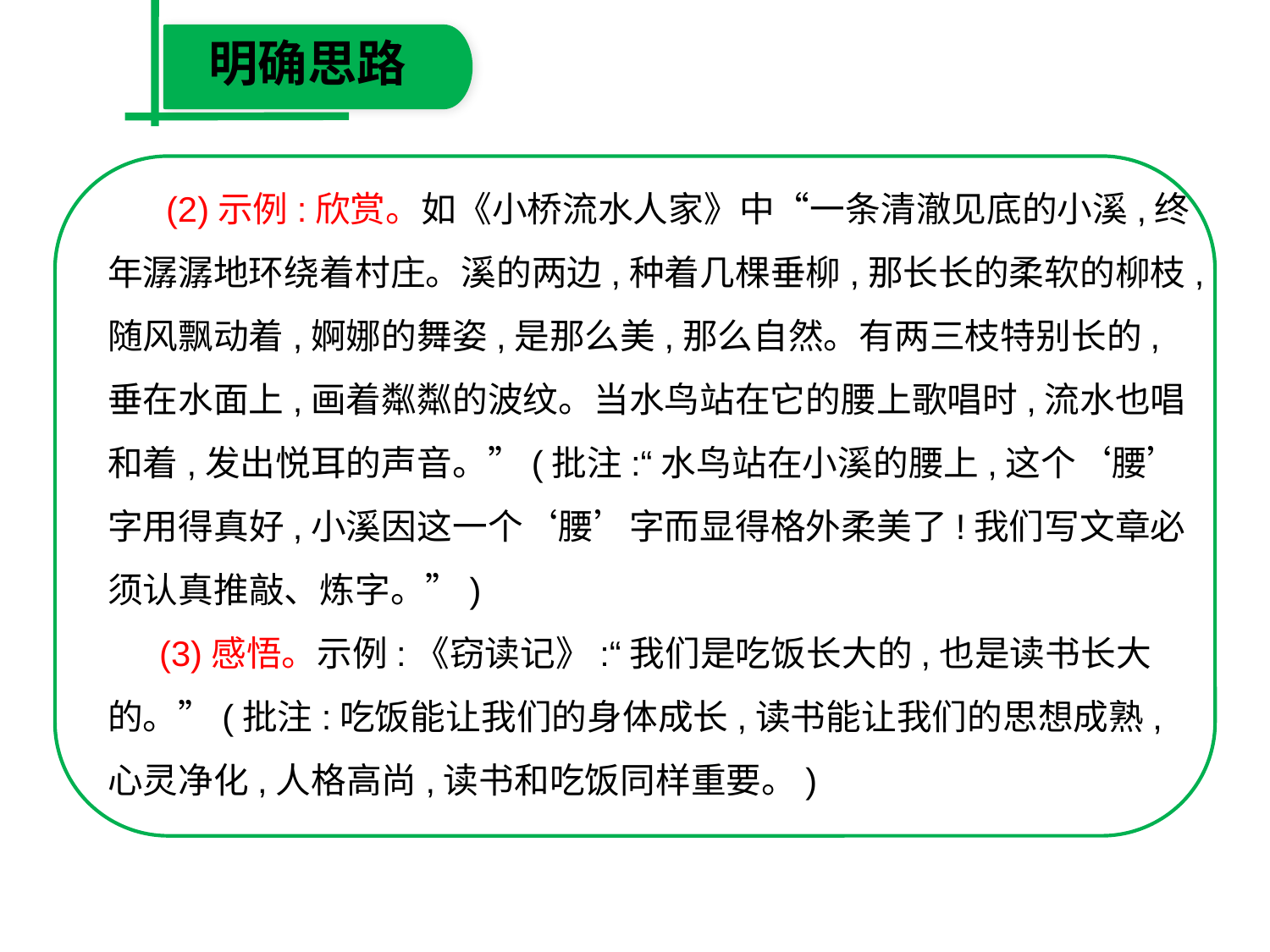

明确思路

      (2)示例:欣赏。如《小桥流水人家》中“一条清澈见底的小溪,终年潺潺地环绕着村庄。溪的两边,种着几棵垂柳,那长长的柔软的柳枝,随风飘动着,婀娜的舞姿,是那么美,那么自然。有两三枝特别长的,垂在水面上,画着粼粼的波纹。当水鸟站在它的腰上歌唱时,流水也唱和着,发出悦耳的声音。”(批注:“水鸟站在小溪的腰上,这个‘腰’字用得真好,小溪因这一个‘腰’字而显得格外柔美了!我们写文章必须认真推敲、炼字。”)
　 (3)感悟。示例:《窃读记》:“我们是吃饭长大的,也是读书长大的。”(批注:吃饭能让我们的身体成长,读书能让我们的思想成熟,心灵净化,人格高尚,读书和吃饭同样重要。)